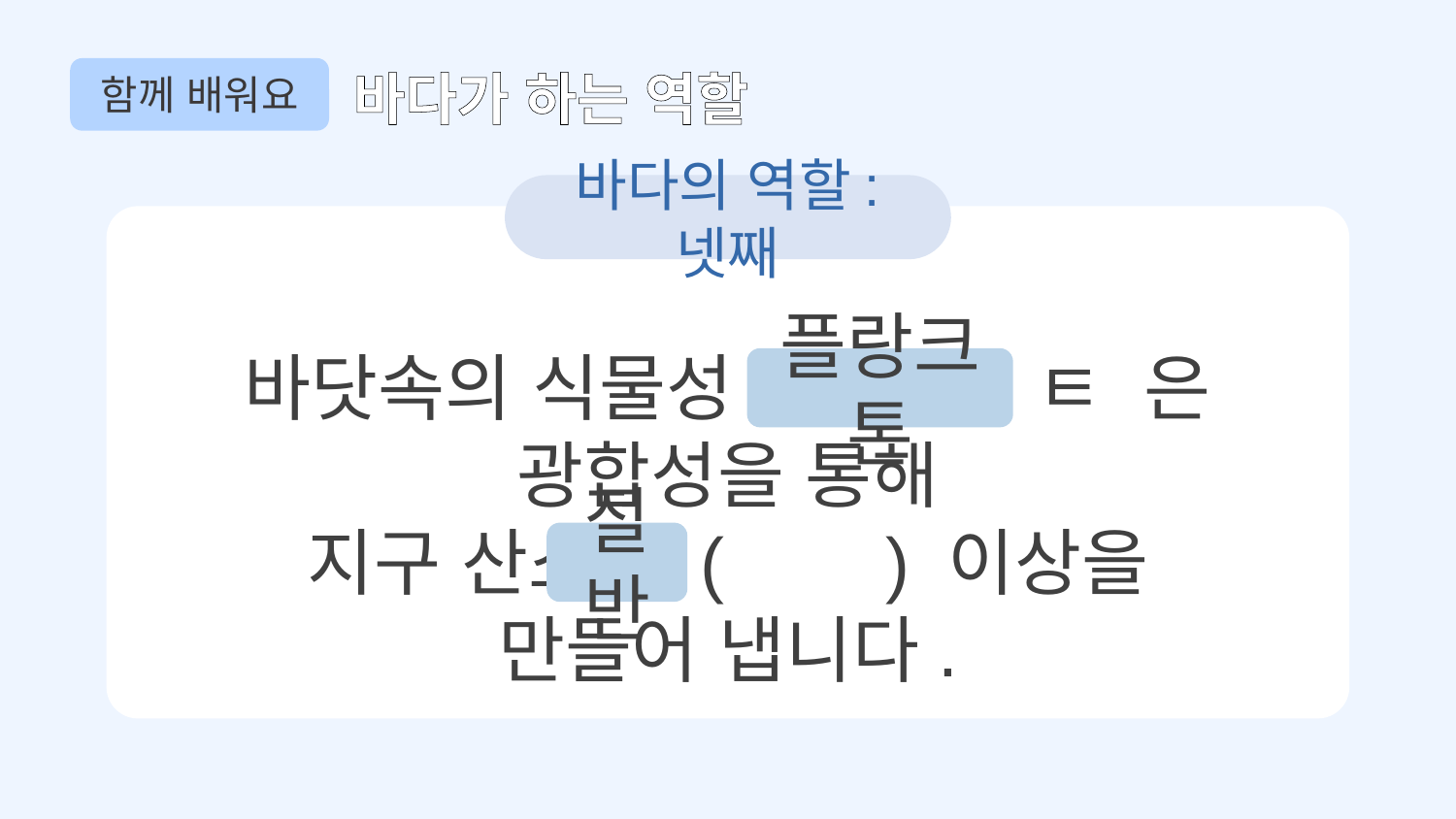

함께 배워요
바다가 하는 역할
바다의 역할: 넷째

바닷속의 식물성  ㅍ ㄹ ㅋ ㅌ  은
광합성을 통해
지구 산소의 (        ) 이상을 만들어 냅니다.
플랑크톤
절반